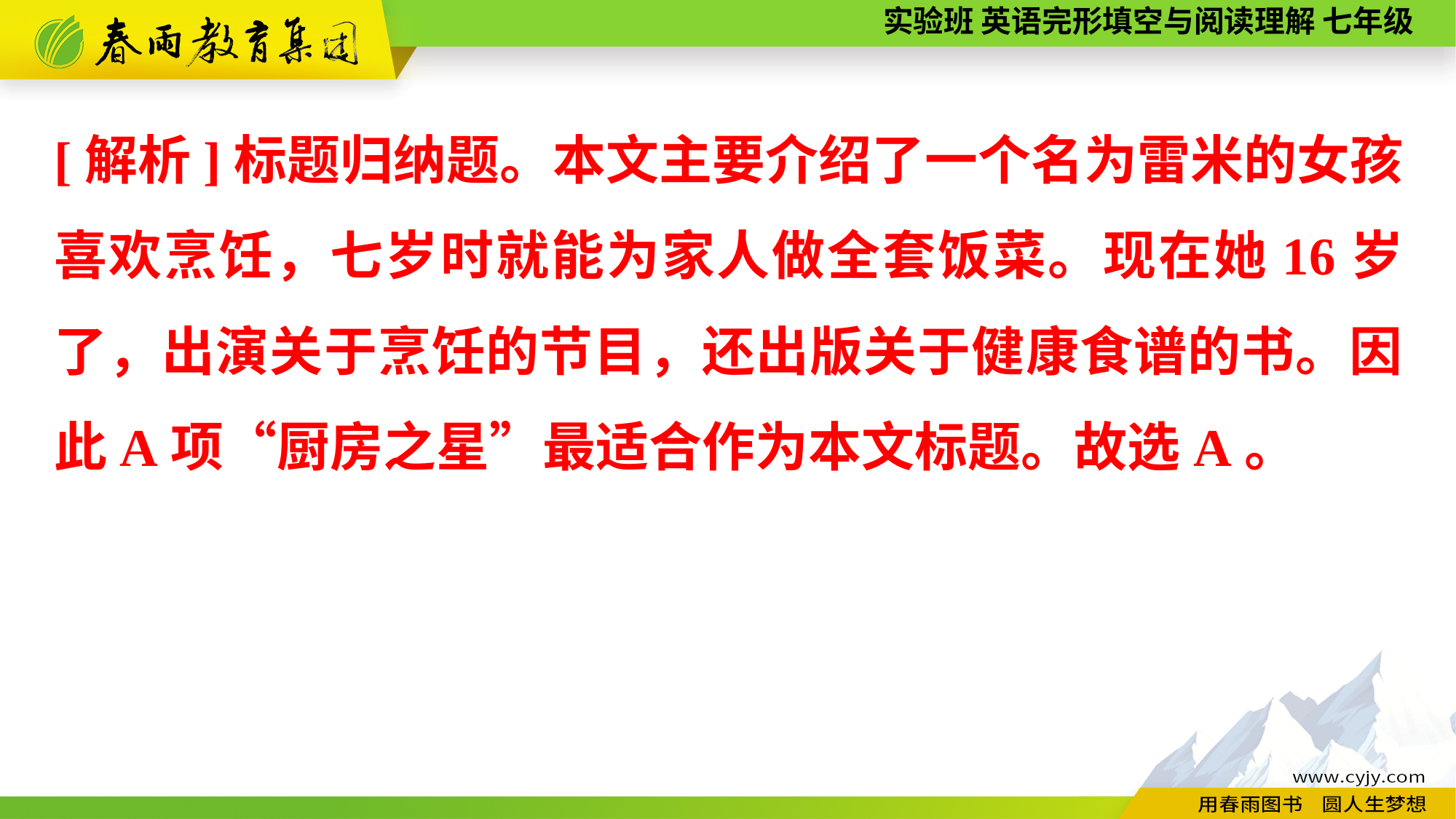

[解析]标题归纳题。本文主要介绍了一个名为雷米的女孩喜欢烹饪，七岁时就能为家人做全套饭菜。现在她16岁了，出演关于烹饪的节目，还出版关于健康食谱的书。因此A项“厨房之星”最适合作为本文标题。故选A。